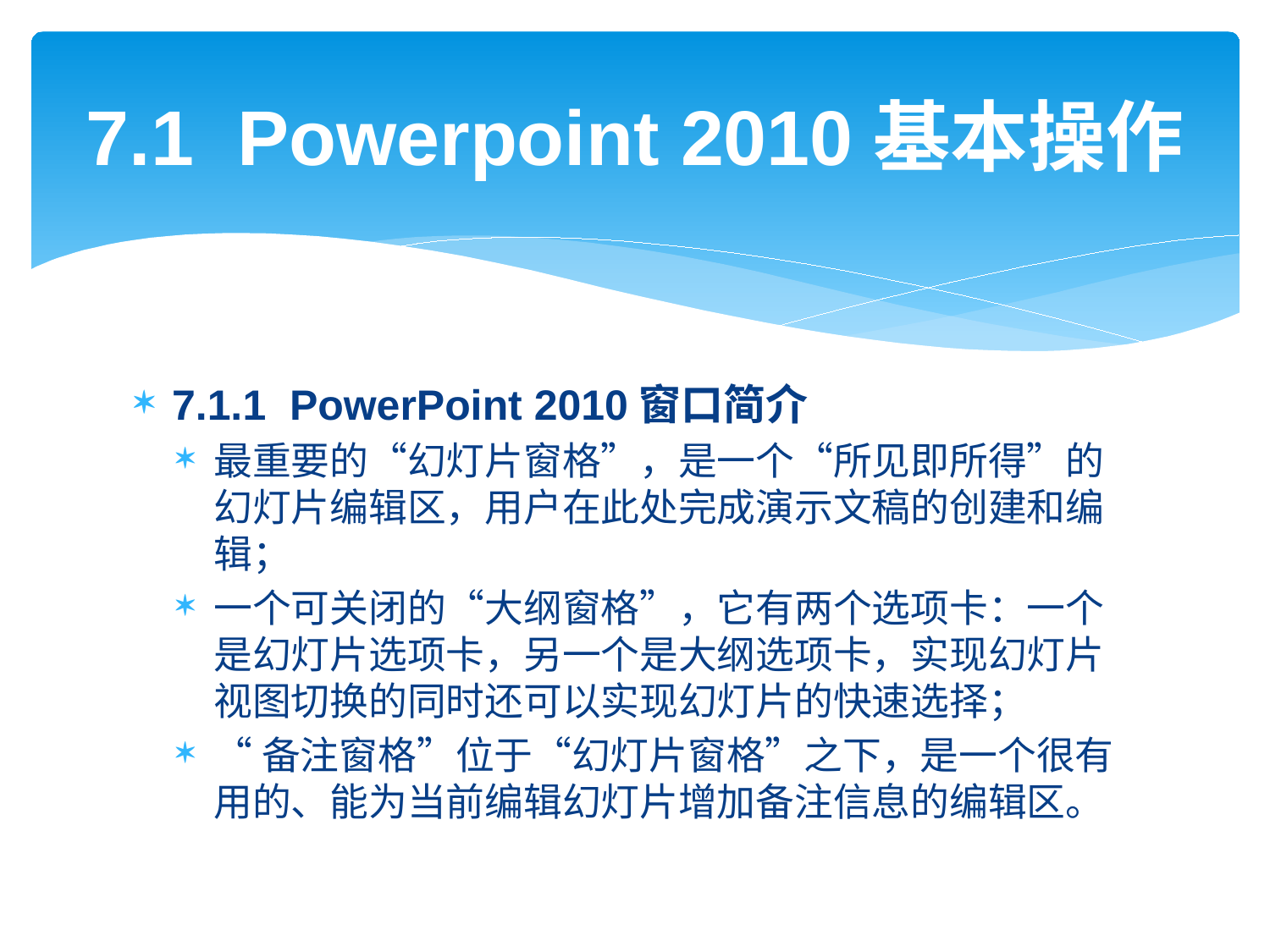

# 7.1  Powerpoint 2010基本操作
7.1.1  PowerPoint 2010窗口简介
最重要的“幻灯片窗格”，是一个“所见即所得”的幻灯片编辑区，用户在此处完成演示文稿的创建和编辑；
一个可关闭的“大纲窗格”，它有两个选项卡：一个是幻灯片选项卡，另一个是大纲选项卡，实现幻灯片视图切换的同时还可以实现幻灯片的快速选择；
“备注窗格”位于“幻灯片窗格”之下，是一个很有用的、能为当前编辑幻灯片增加备注信息的编辑区。